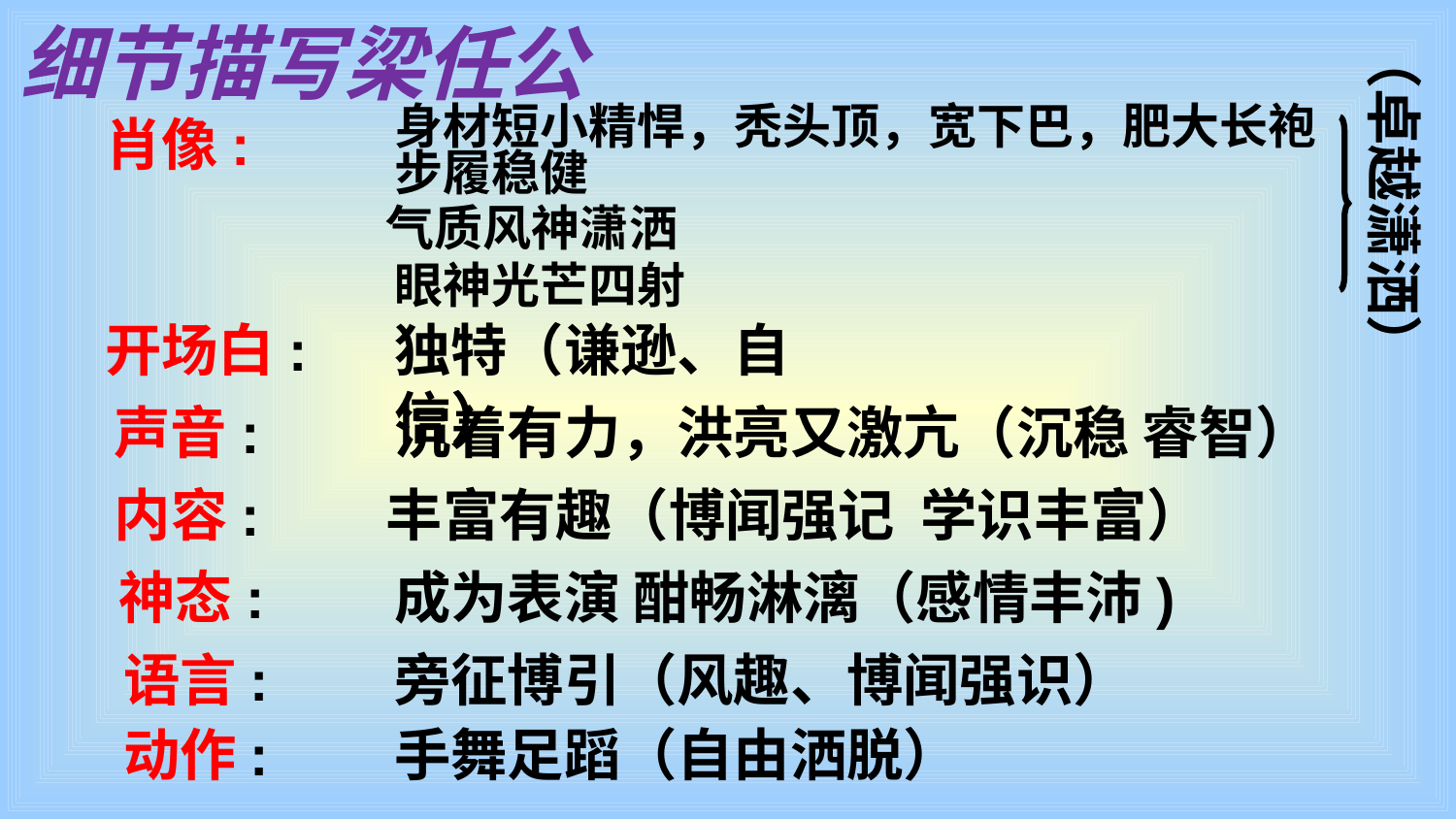

细节描写梁任公
（卓越潇洒）
身材短小精悍，秃头顶，宽下巴，肥大长袍
肖像:

步履稳健
气质风神潇洒
眼神光芒四射
开场白:
独特（谦逊、自信）
沉着有力，洪亮又激亢（沉稳 睿智）
声音:
丰富有趣（博闻强记  学识丰富）
内容:
神态:
成为表演 酣畅淋漓（感情丰沛)
语言:
旁征博引（风趣、博闻强识）
手舞足蹈（自由洒脱）
动作: